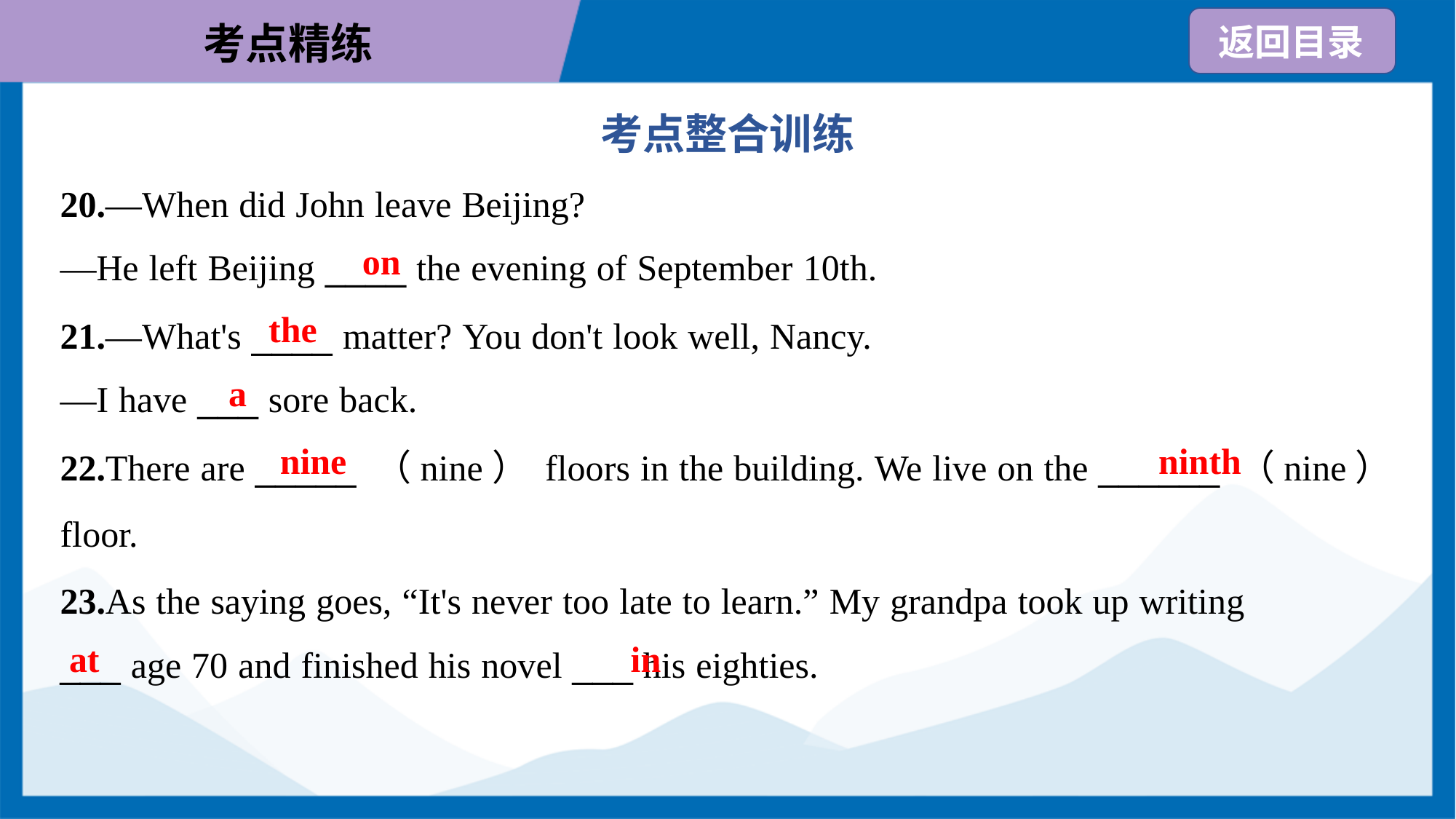

考点整合训练
20.—When did John leave Beijing?
—He left Beijing ____ the evening of September 10th.
on
the
21.—What's ____ matter? You don't look well, Nancy.
—I have ___ sore back.
a
nine
ninth
22.There are _____ （nine） floors in the building. We live on the ______ （nine）
floor.
23.As the saying goes, “It's never too late to learn.” My grandpa took up writing
___ age 70 and finished his novel ___ his eighties.
at
in